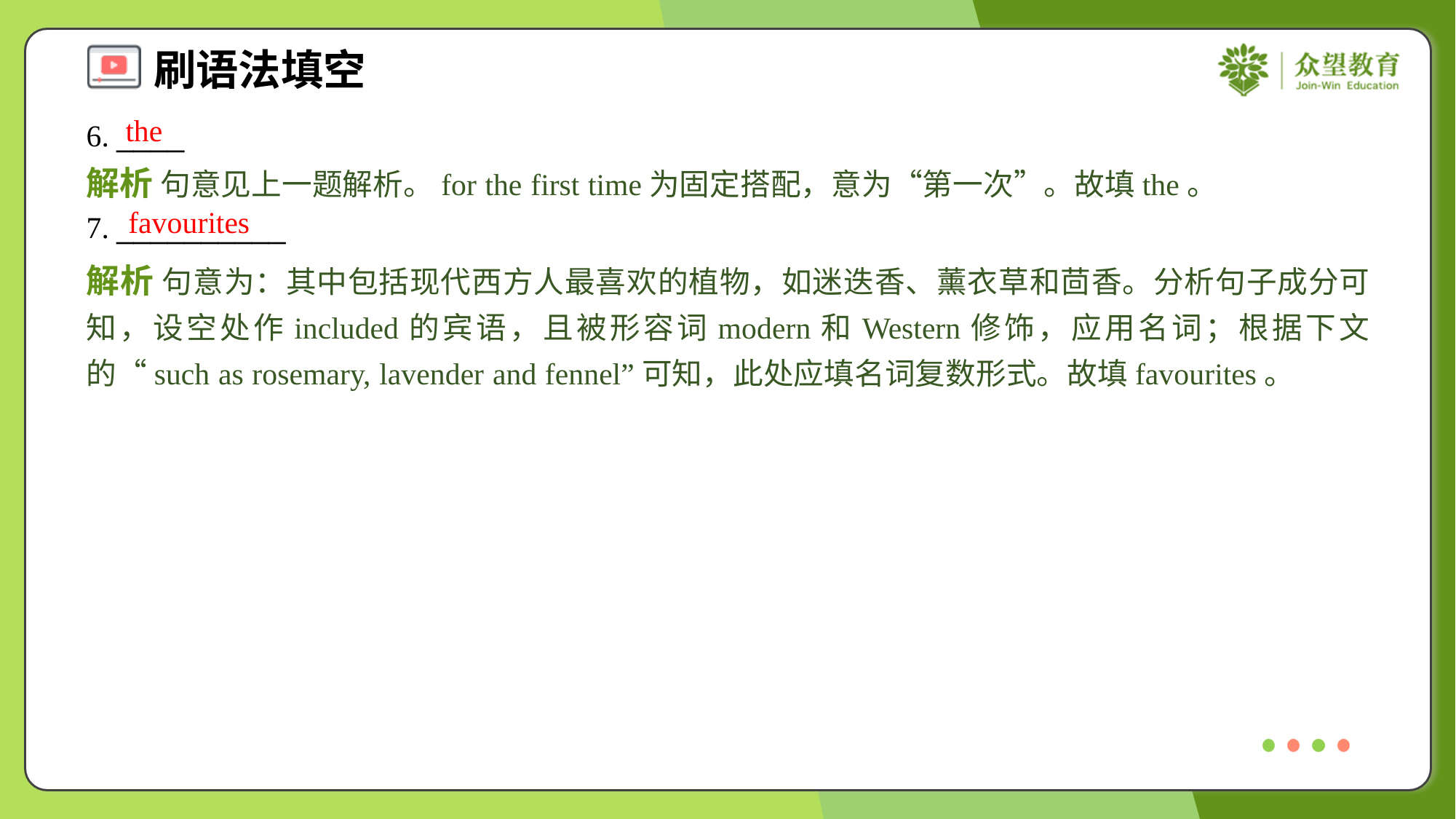

the
6. ____
解析 句意见上一题解析。for the first time为固定搭配，意为“第一次”。故填the。
favourites
7. __________
解析 句意为：其中包括现代西方人最喜欢的植物，如迷迭香、薰衣草和茴香。分析句子成分可知，设空处作included的宾语，且被形容词modern和Western修饰，应用名词；根据下文的“such as rosemary, lavender and fennel”可知，此处应填名词复数形式。故填favourites。